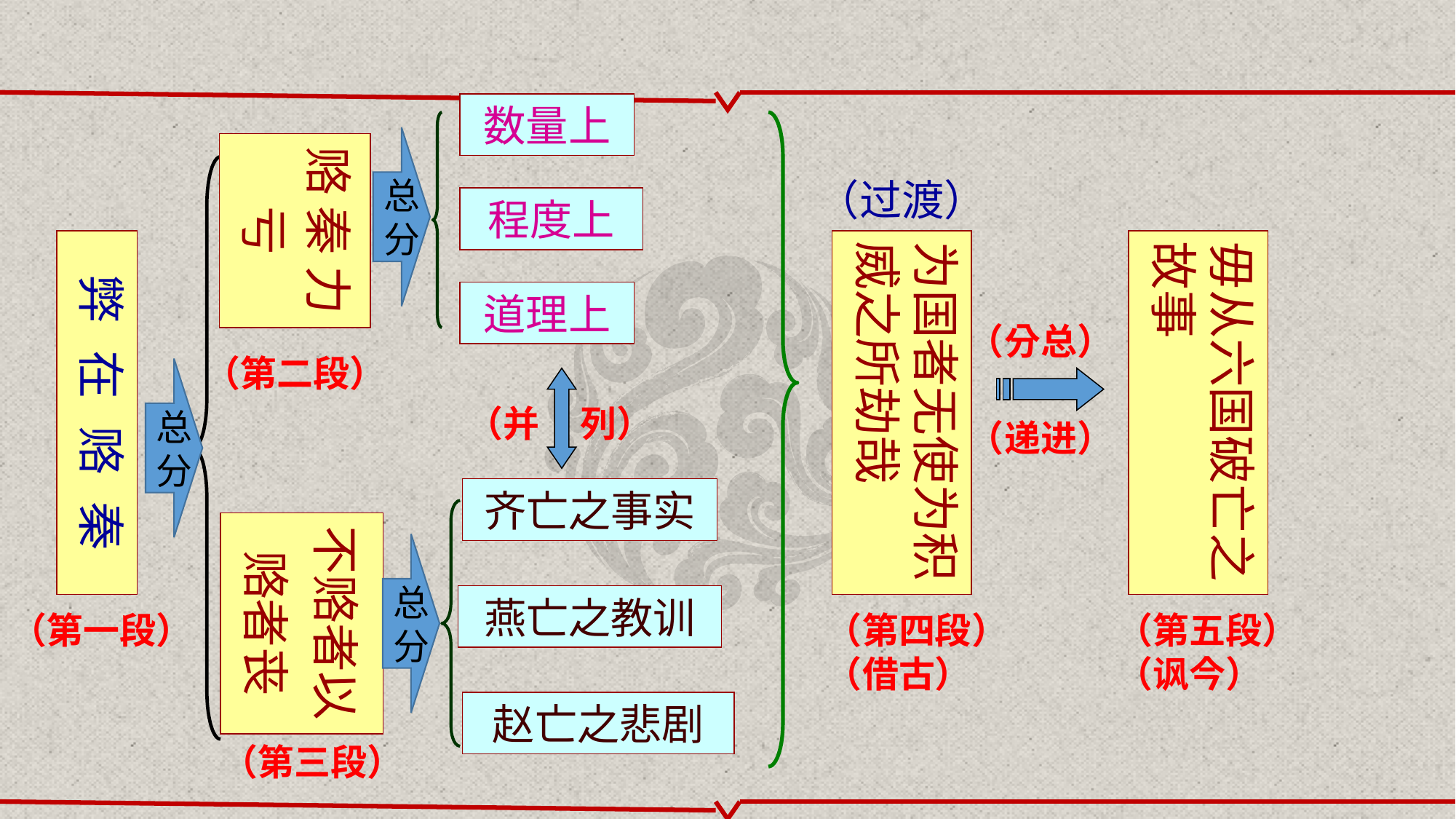

数量上

总分
赂 秦 力 亏

（过渡）
程度上
为国者无使为积威之所劫哉
弊  在  赂  秦
毋从六国破亡之故事
道理上
（分总）
（第二段）
总分

（并    列）
（递进）
齐亡之事实

不赂者以赂者丧
总分
燕亡之教训
（第四段）
（借古）
（第五段）
（讽今）
（第一段）
赵亡之悲剧
（第三段）